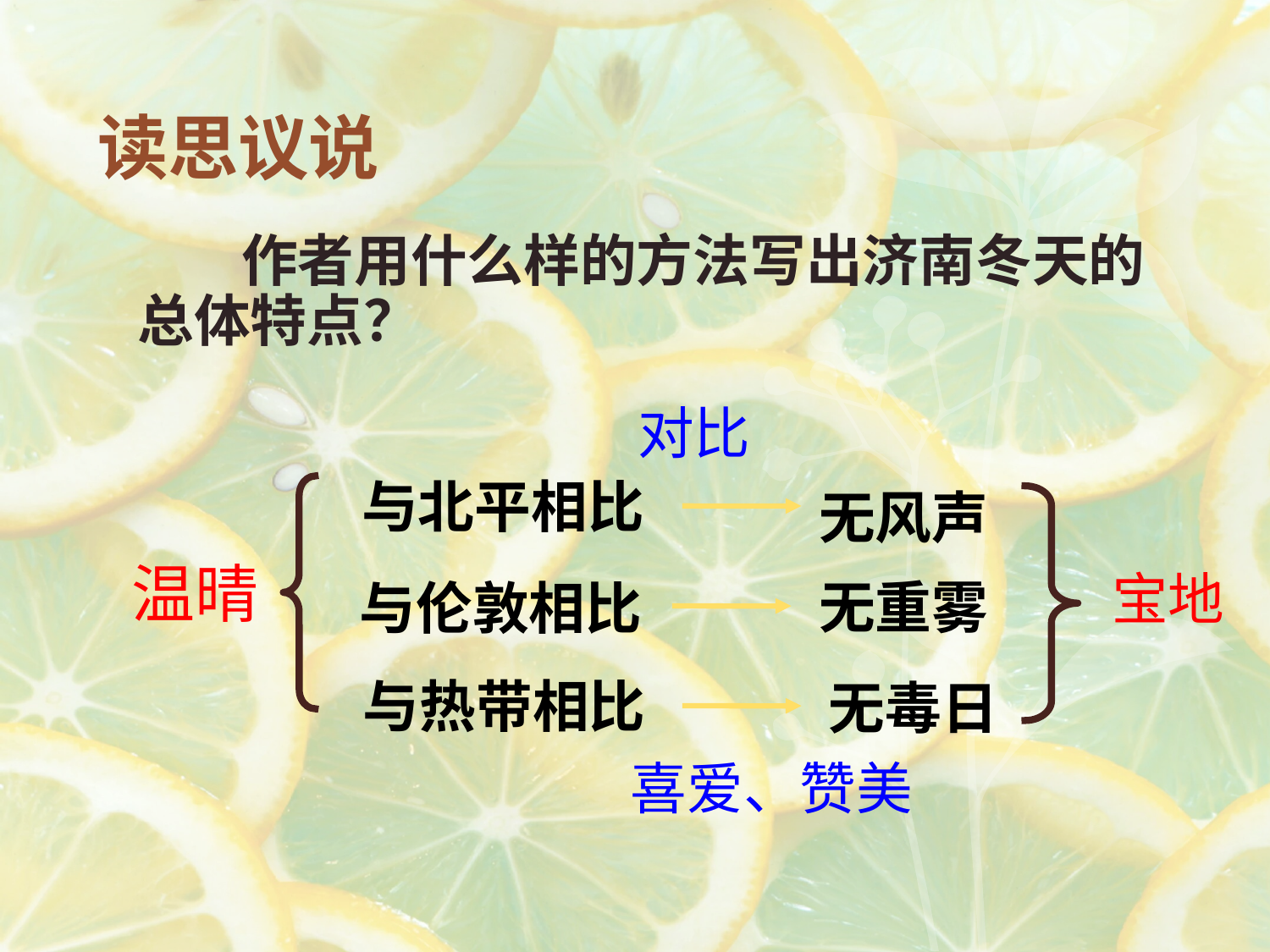

# 读思议说
       作者用什么样的方法写出济南冬天的总体特点？
对比
与北平相比

  温晴
无风声

宝地

无重雾
与伦敦相比

与热带相比
无毒日

喜爱、赞美